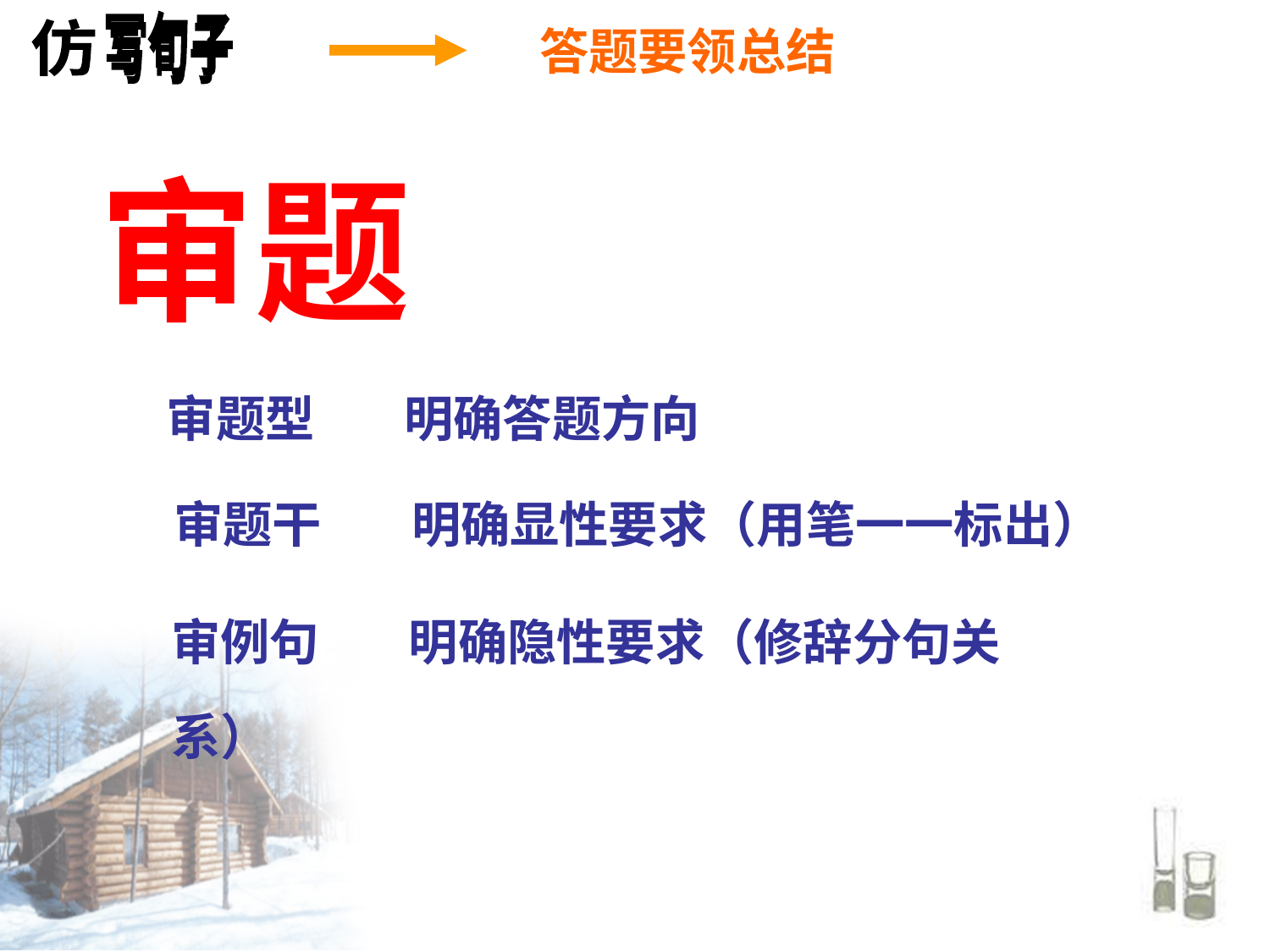

答题要领总结

审题
审题型        明确答题方向
审题干        明确显性要求（用笔一一标出）
审例句        明确隐性要求（修辞分句关系）